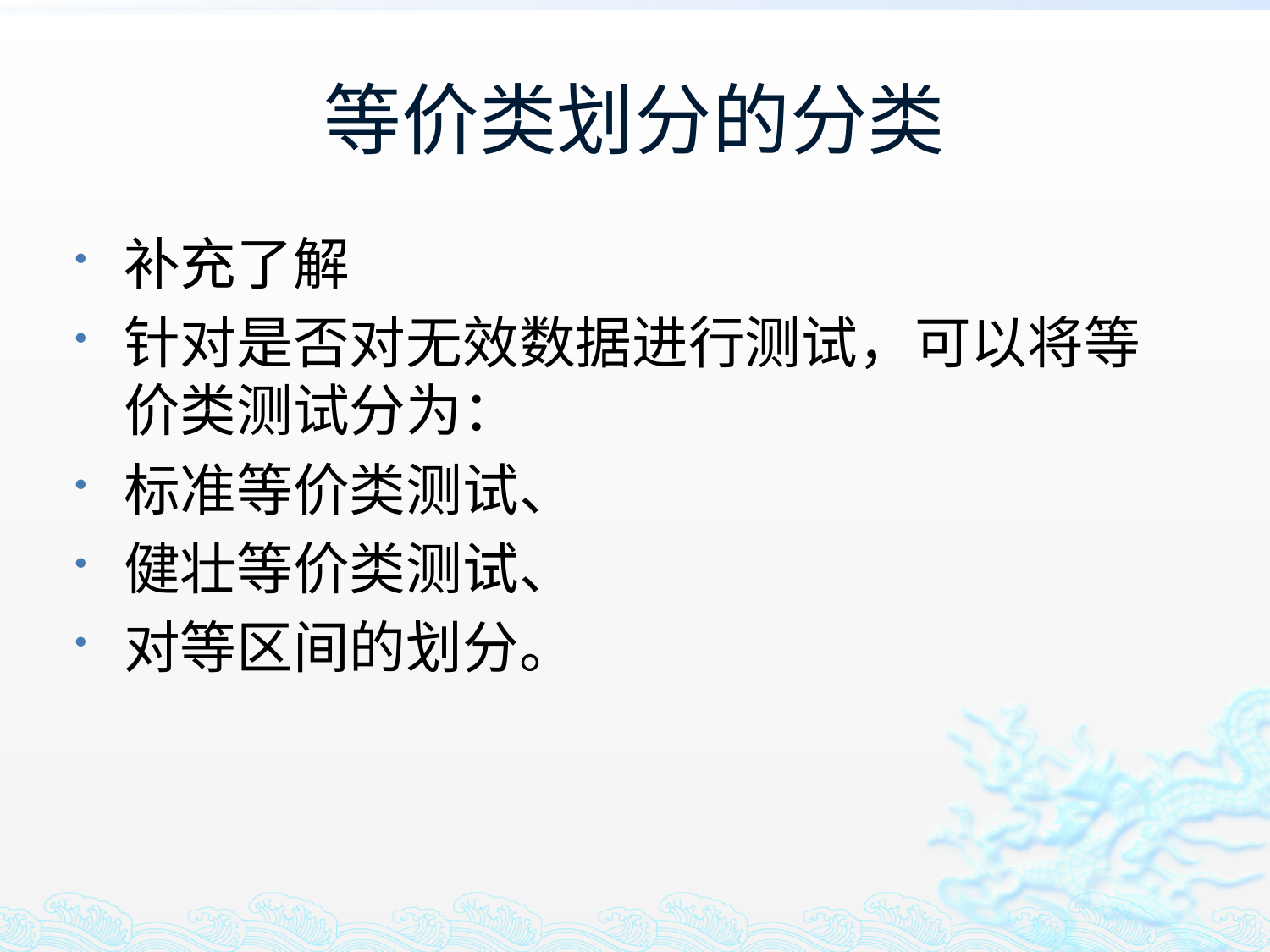

# 等价类划分的分类
补充了解
针对是否对无效数据进行测试，可以将等价类测试分为：
标准等价类测试、
健壮等价类测试、
对等区间的划分。